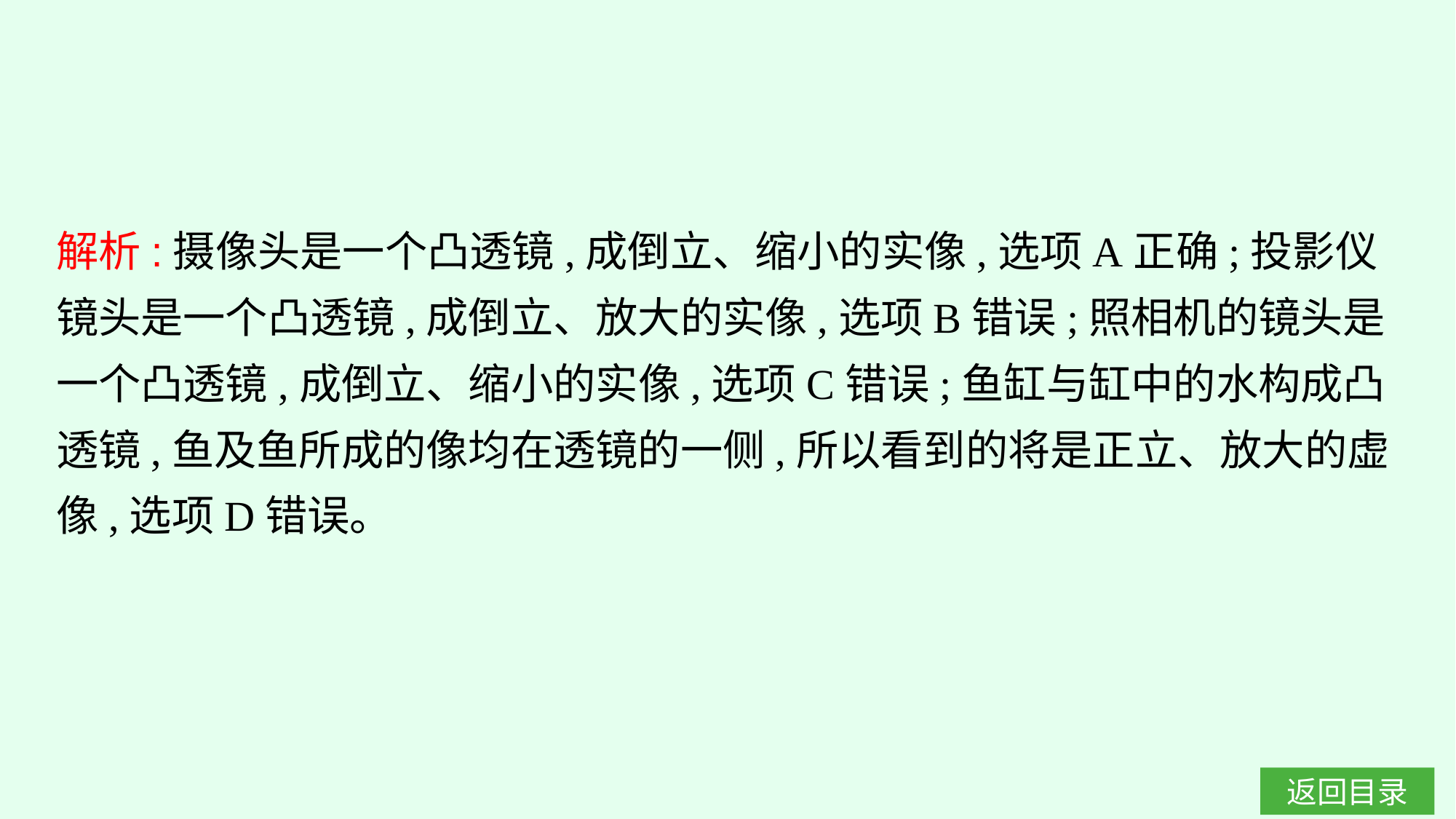

解析:摄像头是一个凸透镜,成倒立、缩小的实像,选项A正确;投影仪镜头是一个凸透镜,成倒立、放大的实像,选项B错误;照相机的镜头是一个凸透镜,成倒立、缩小的实像,选项C错误;鱼缸与缸中的水构成凸透镜,鱼及鱼所成的像均在透镜的一侧,所以看到的将是正立、放大的虚像,选项D错误。